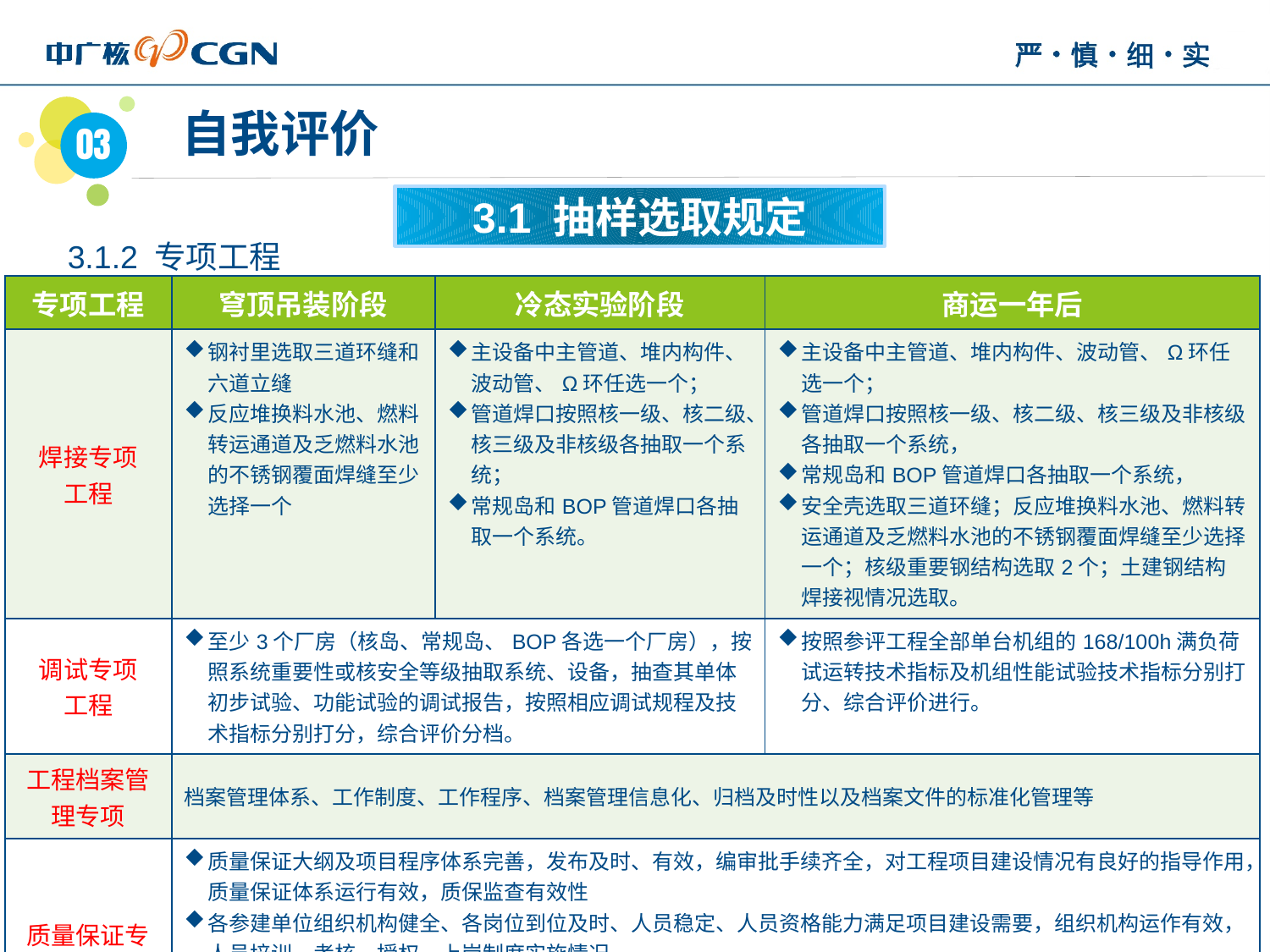

03

  自我评价

3.1 抽样选取规定
3.1.2 专项工程
| 专项工程 | 穹顶吊装阶段 | 冷态实验阶段 | 商运一年后 |
| --- | --- | --- | --- |
| 焊接专项 工程 | 钢衬里选取三道环缝和六道立缝 反应堆换料水池、燃料转运通道及乏燃料水池的不锈钢覆面焊缝至少选择一个 | 主设备中主管道、堆内构件、波动管、Ω环任选一个； 管道焊口按照核一级、核二级、核三级及非核级各抽取一个系统； 常规岛和BOP管道焊口各抽取一个系统。 | 主设备中主管道、堆内构件、波动管、Ω环任选一个； 管道焊口按照核一级、核二级、核三级及非核级各抽取一个系统， 常规岛和BOP管道焊口各抽取一个系统， 安全壳选取三道环缝；反应堆换料水池、燃料转运通道及乏燃料水池的不锈钢覆面焊缝至少选择一个；核级重要钢结构选取2个；土建钢结构焊接视情况选取。 |
| 调试专项 工程 | 至少3个厂房（核岛、常规岛、BOP各选一个厂房），按照系统重要性或核安全等级抽取系统、设备，抽查其单体初步试验、功能试验的调试报告，按照相应调试规程及技术指标分别打分，综合评价分档。 |  | 按照参评工程全部单台机组的168/100h满负荷试运转技术指标及机组性能试验技术指标分别打分、综合评价进行。 |
| 工程档案管理专项 | 档案管理体系、工作制度、工作程序、档案管理信息化、归档及时性以及档案文件的标准化管理等 |  |  |
| 质量保证专项 | 质量保证大纲及项目程序体系完善，发布及时、有效，编审批手续齐全，对工程项目建设情况有良好的指导作用，质量保证体系运行有效，质保监查有效性 各参建单位组织机构健全、各岗位到位及时、人员稳定、人员资格能力满足项目建设需要，组织机构运作有效，人员培训、考核、授权、上岗制度实施情况 不符合项、变更管理、质量事件管理、质量风险预防、经验反馈等流程完善，执行效果 施工组织设计、施工方案、施工措施、工法、操作规程、作业指导书等的编审批手续齐全，归档完整，针对性和可操作性强，材料、设备的进场验收和抽样检验等制度完善 |  |  |
20